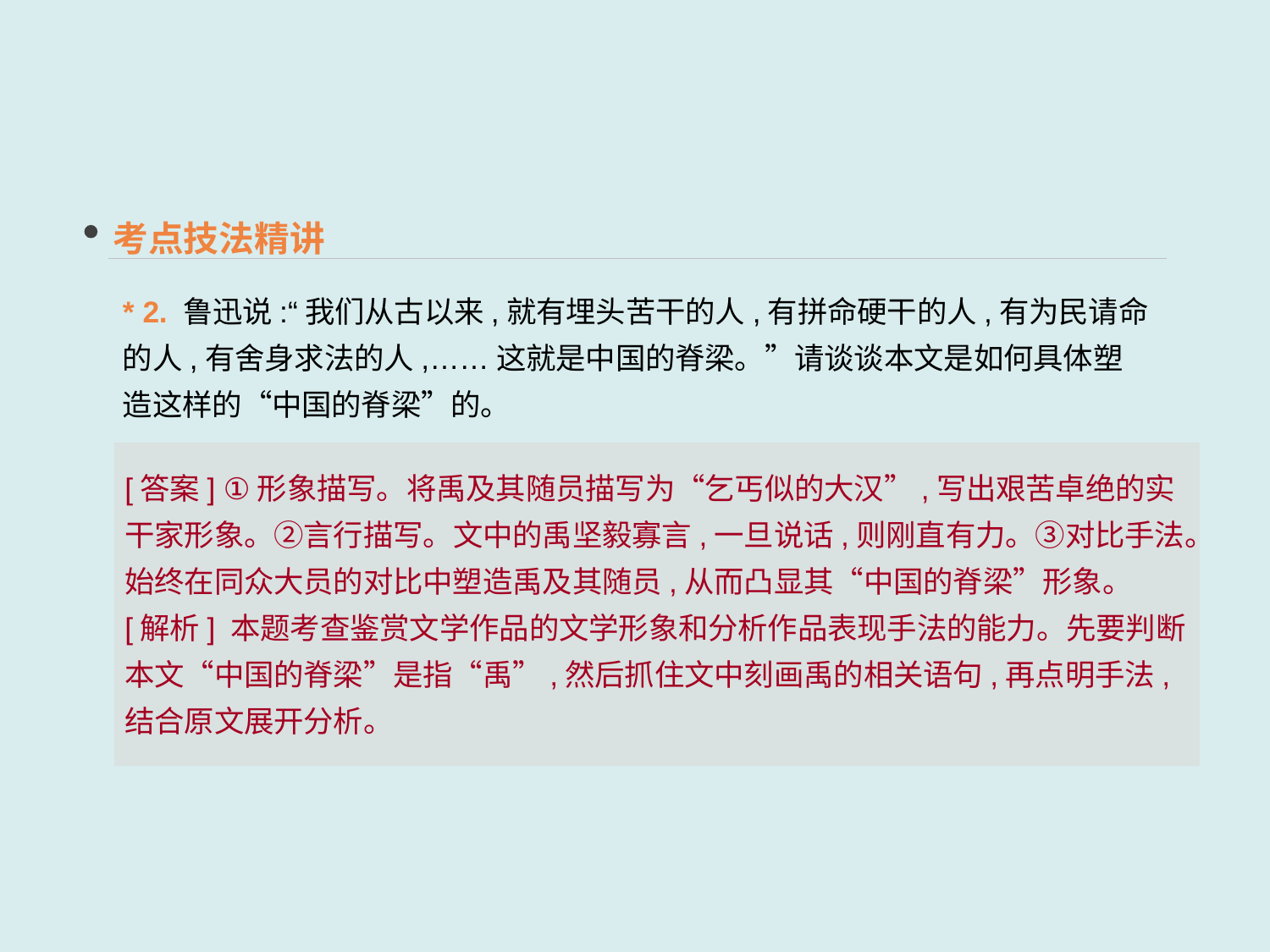

考点技法精讲

* 2. 鲁迅说:“我们从古以来,就有埋头苦干的人,有拼命硬干的人,有为民请命的人,有舍身求法的人,……这就是中国的脊梁。”请谈谈本文是如何具体塑造这样的“中国的脊梁”的。

[答案] ①形象描写。将禹及其随员描写为“乞丐似的大汉”,写出艰苦卓绝的实干家形象。②言行描写。文中的禹坚毅寡言,一旦说话,则刚直有力。③对比手法。始终在同众大员的对比中塑造禹及其随员,从而凸显其“中国的脊梁”形象。
[解析] 本题考查鉴赏文学作品的文学形象和分析作品表现手法的能力。先要判断本文“中国的脊梁”是指“禹”,然后抓住文中刻画禹的相关语句,再点明手法,结合原文展开分析。